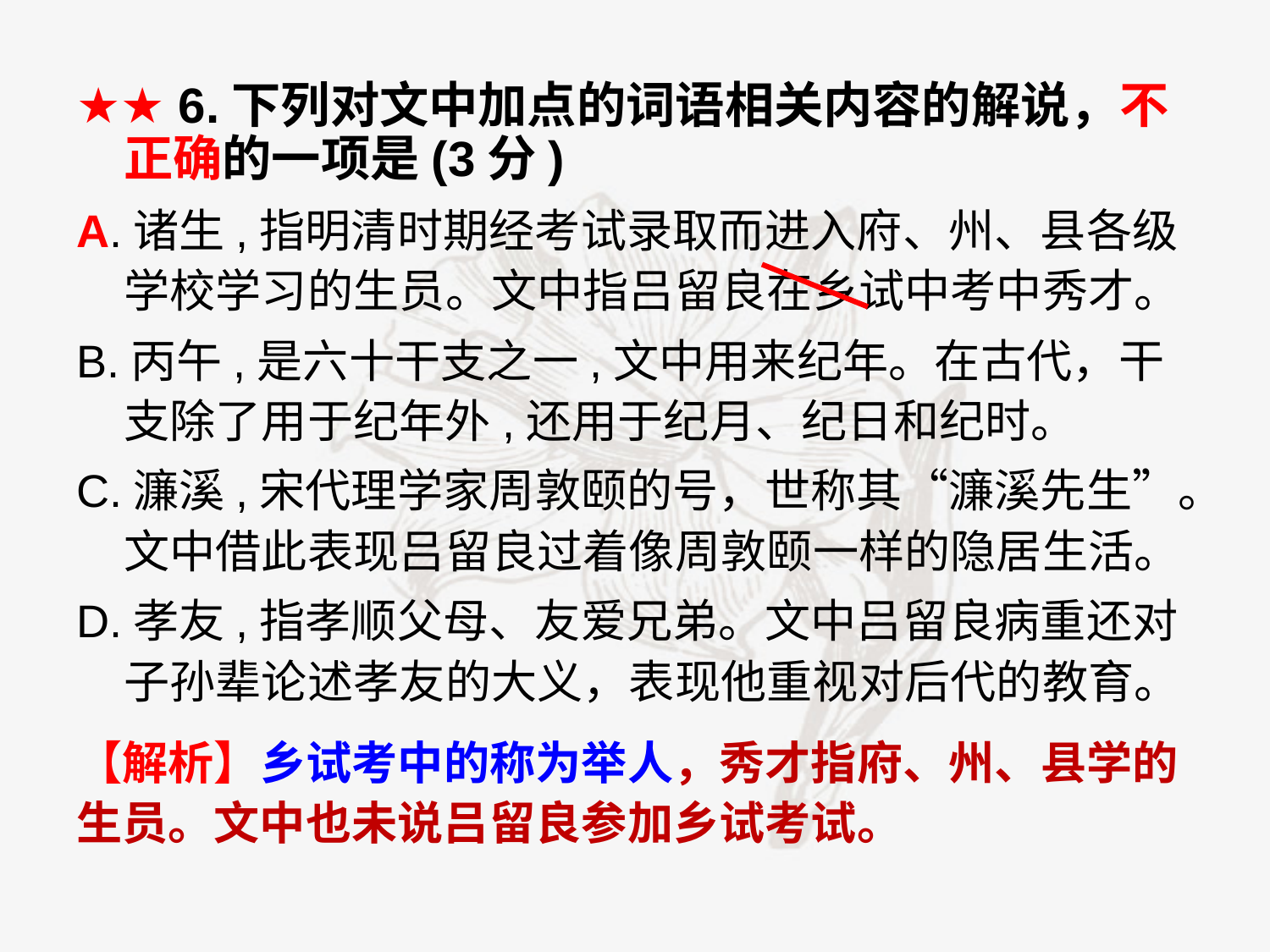

★★ 6.下列对文中加点的词语相关内容的解说，不正确的一项是(3分)
A.诸生,指明清时期经考试录取而进入府、州、县各级学校学习的生员。文中指吕留良在乡试中考中秀才。
B.丙午,是六十干支之一,文中用来纪年。在古代，干支除了用于纪年外,还用于纪月、纪日和纪时。
C.濂溪,宋代理学家周敦颐的号，世称其“濂溪先生”。文中借此表现吕留良过着像周敦颐一样的隐居生活。
D.孝友,指孝顺父母、友爱兄弟。文中吕留良病重还对子孙辈论述孝友的大义，表现他重视对后代的教育。
【解析】乡试考中的称为举人，秀才指府、州、县学的生员。文中也未说吕留良参加乡试考试。